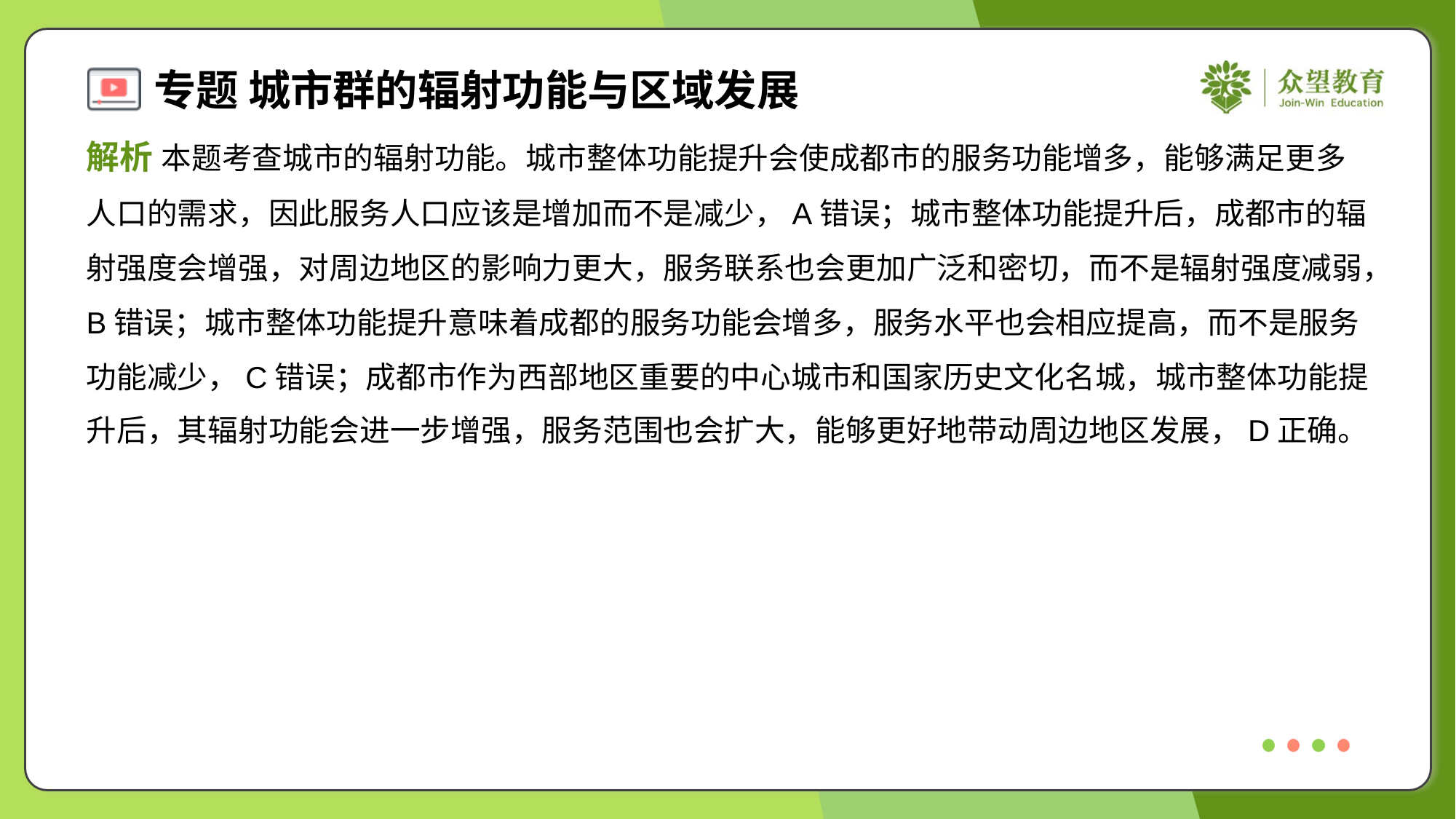

解析 本题考查城市的辐射功能。城市整体功能提升会使成都市的服务功能增多，能够满足更多
人口的需求，因此服务人口应该是增加而不是减少，A错误；城市整体功能提升后，成都市的辐
射强度会增强，对周边地区的影响力更大，服务联系也会更加广泛和密切，而不是辐射强度减弱，
B错误；城市整体功能提升意味着成都的服务功能会增多，服务水平也会相应提高，而不是服务
功能减少，C错误；成都市作为西部地区重要的中心城市和国家历史文化名城，城市整体功能提
升后，其辐射功能会进一步增强，服务范围也会扩大，能够更好地带动周边地区发展，D正确。